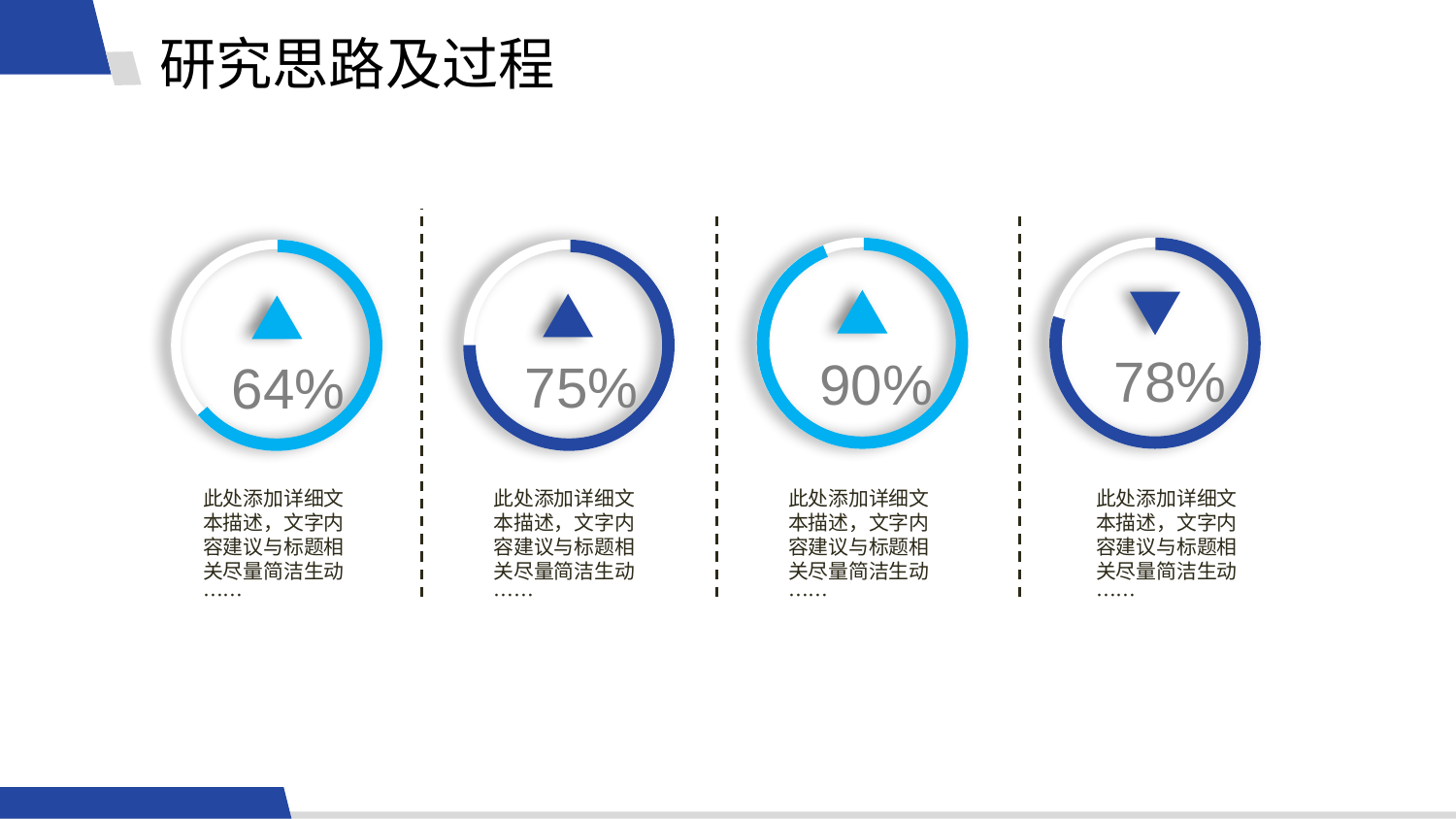

研究思路及过程

78%
90%
75%
64%
此处添加详细文本描述，文字内容建议与标题相关尽量简洁生动……
此处添加详细文本描述，文字内容建议与标题相关尽量简洁生动……
此处添加详细文本描述，文字内容建议与标题相关尽量简洁生动……
此处添加详细文本描述，文字内容建议与标题相关尽量简洁生动……